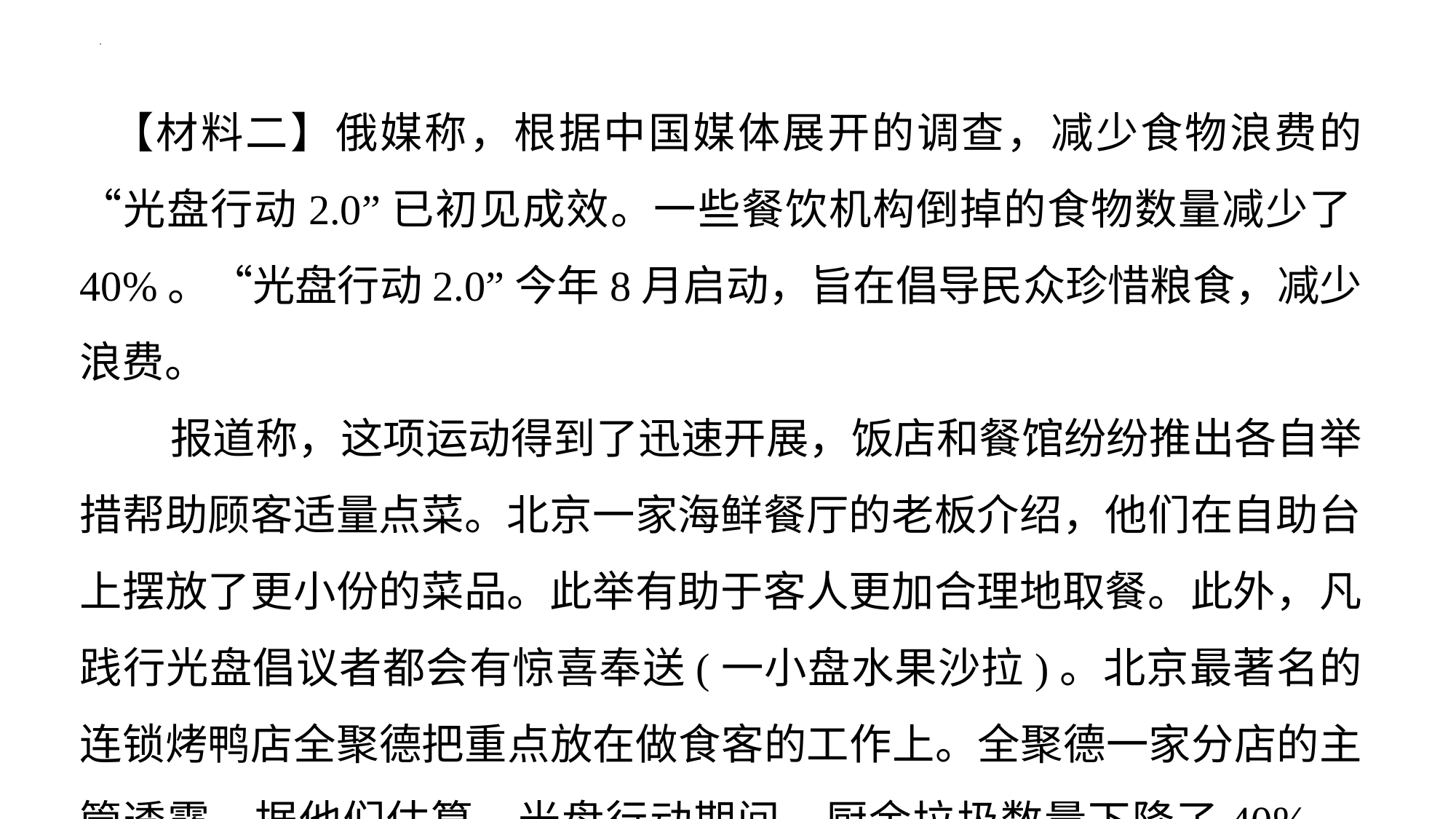

#
【材料二】俄媒称，根据中国媒体展开的调查，减少食物浪费的“光盘行动2.0”已初见成效。一些餐饮机构倒掉的食物数量减少了40%。“光盘行动2.0”今年8月启动，旨在倡导民众珍惜粮食，减少浪费。
     报道称，这项运动得到了迅速开展，饭店和餐馆纷纷推出各自举措帮助顾客适量点菜。北京一家海鲜餐厅的老板介绍，他们在自助台上摆放了更小份的菜品。此举有助于客人更加合理地取餐。此外，凡践行光盘倡议者都会有惊喜奉送(一小盘水果沙拉)。北京最著名的连锁烤鸭店全聚德把重点放在做食客的工作上。全聚德一家分店的主管透露，据他们估算，光盘行动期间，厨余垃圾数量下降了40%。据报